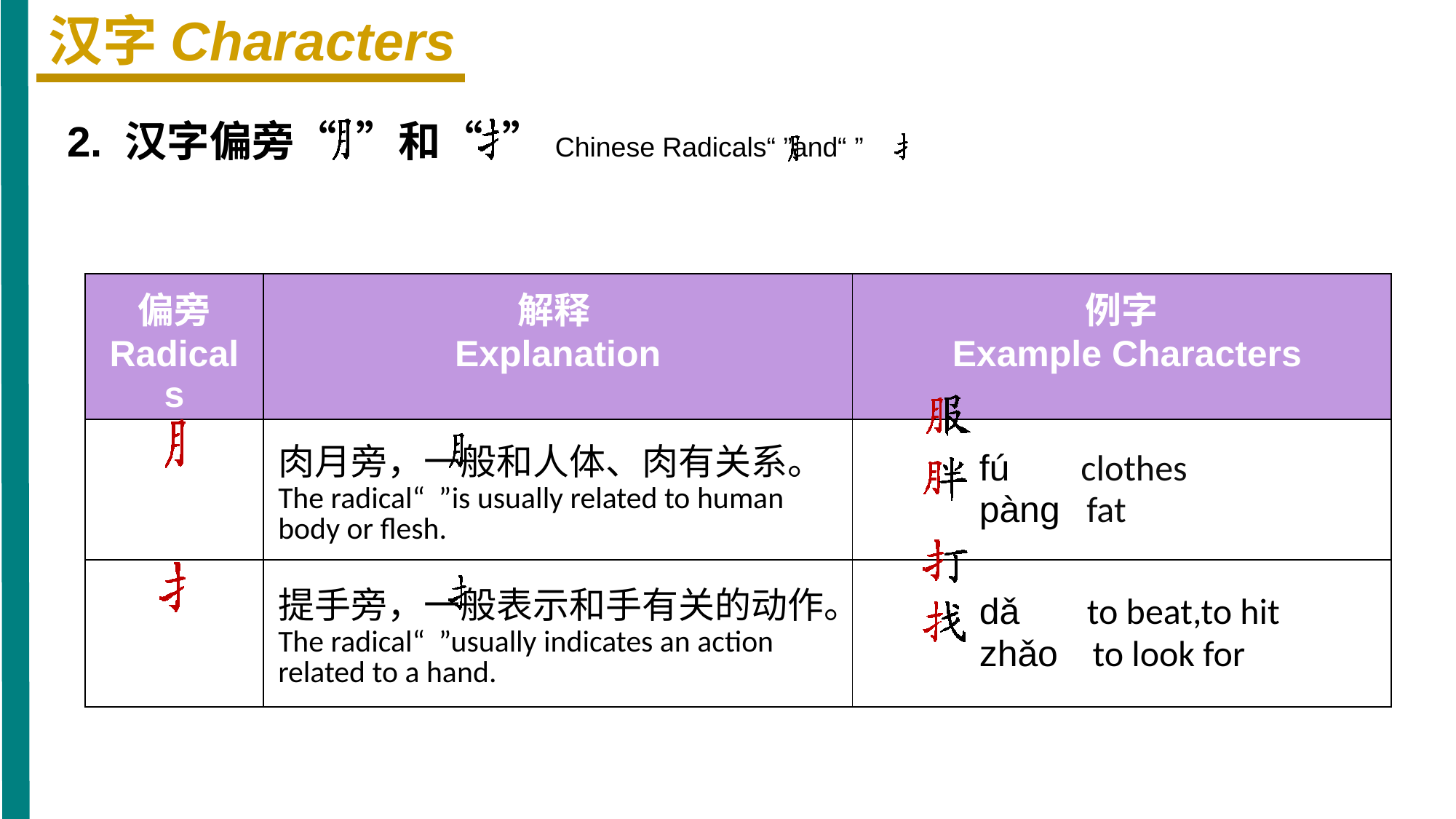

汉字Characters
2. 汉字偏旁“  ”和“  ”Chinese Radicals“ ”and“ ”

| 偏旁 Radicals | 解释 Explanation | 例字 Example Characters |
| --- | --- | --- |
|  | 肉月旁，一般和人体、肉有关系。 The radical“ ”is usually related to human body or flesh. | fú clothes pàng fat |
|  | 提手旁，一般表示和手有关的动作。 The radical“ ”usually indicates an action related to a hand. | dǎ to beat,to hit zhǎo to look for |